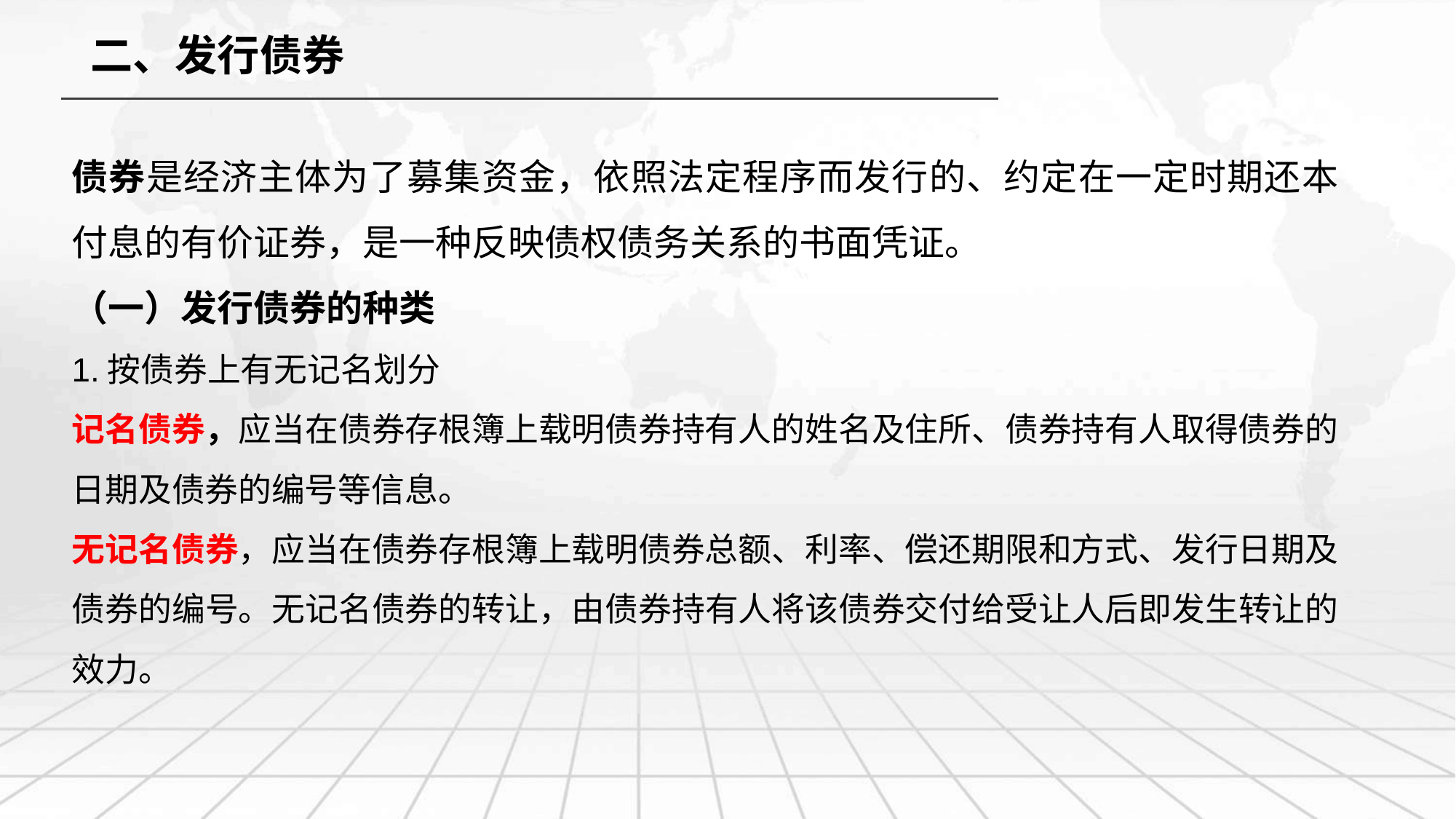

二、发行债券
债券是经济主体为了募集资金，依照法定程序而发行的、约定在一定时期还本付息的有价证券，是一种反映债权债务关系的书面凭证。
（一）发行债券的种类
1.按债券上有无记名划分
记名债券，应当在债券存根簿上载明债券持有人的姓名及住所、债券持有人取得债券的日期及债券的编号等信息。
无记名债券，应当在债券存根簿上载明债券总额、利率、偿还期限和方式、发行日期及债券的编号。无记名债券的转让，由债券持有人将该债券交付给受让人后即发生转让的效力。